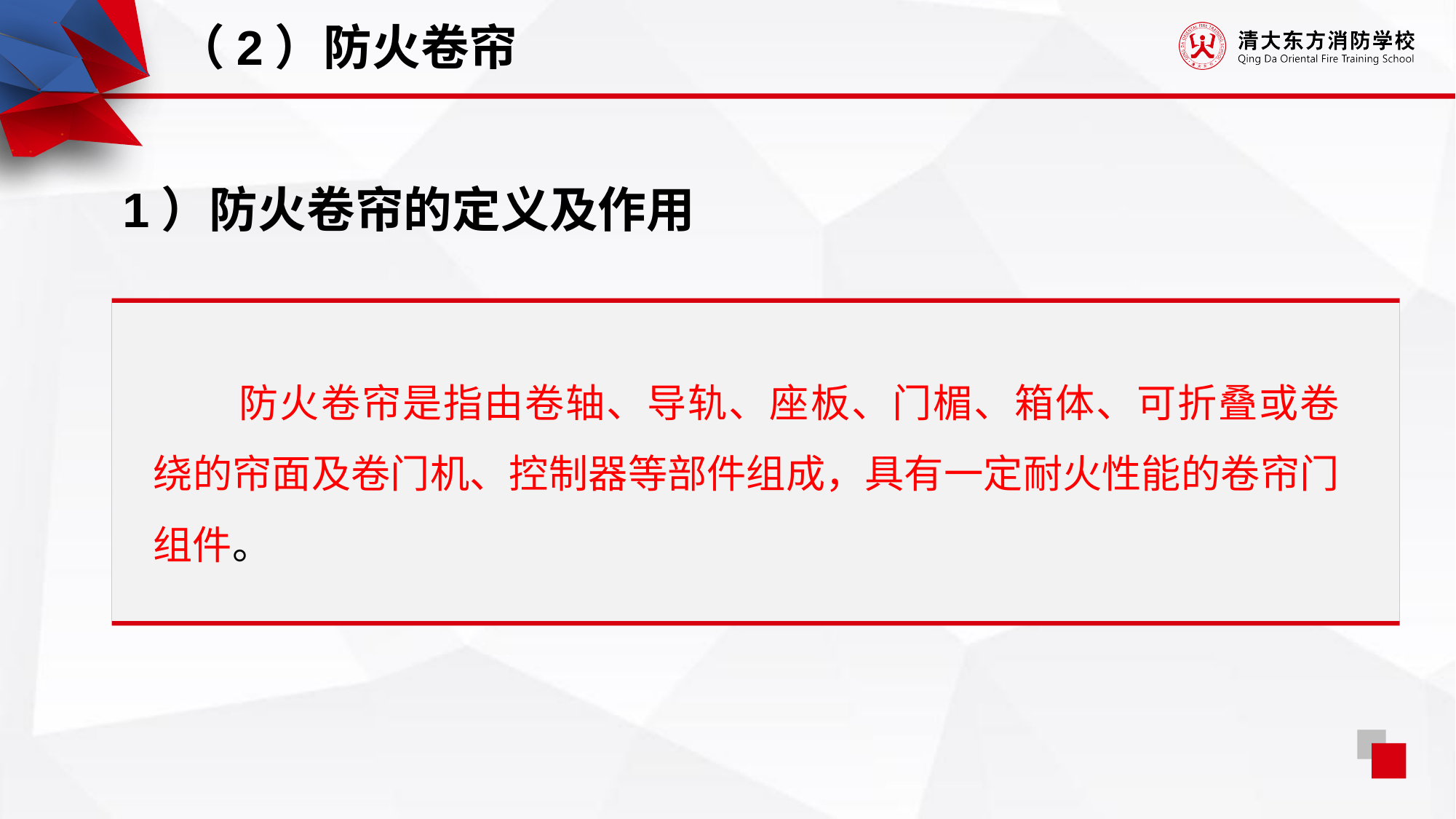

（2）防火卷帘

1）防火卷帘的定义及作用

防火卷帘是指由卷轴、导轨、座板、门楣、箱体、可折叠或卷绕的帘面及卷门机、控制器等部件组成，具有一定耐火性能的卷帘门组件。